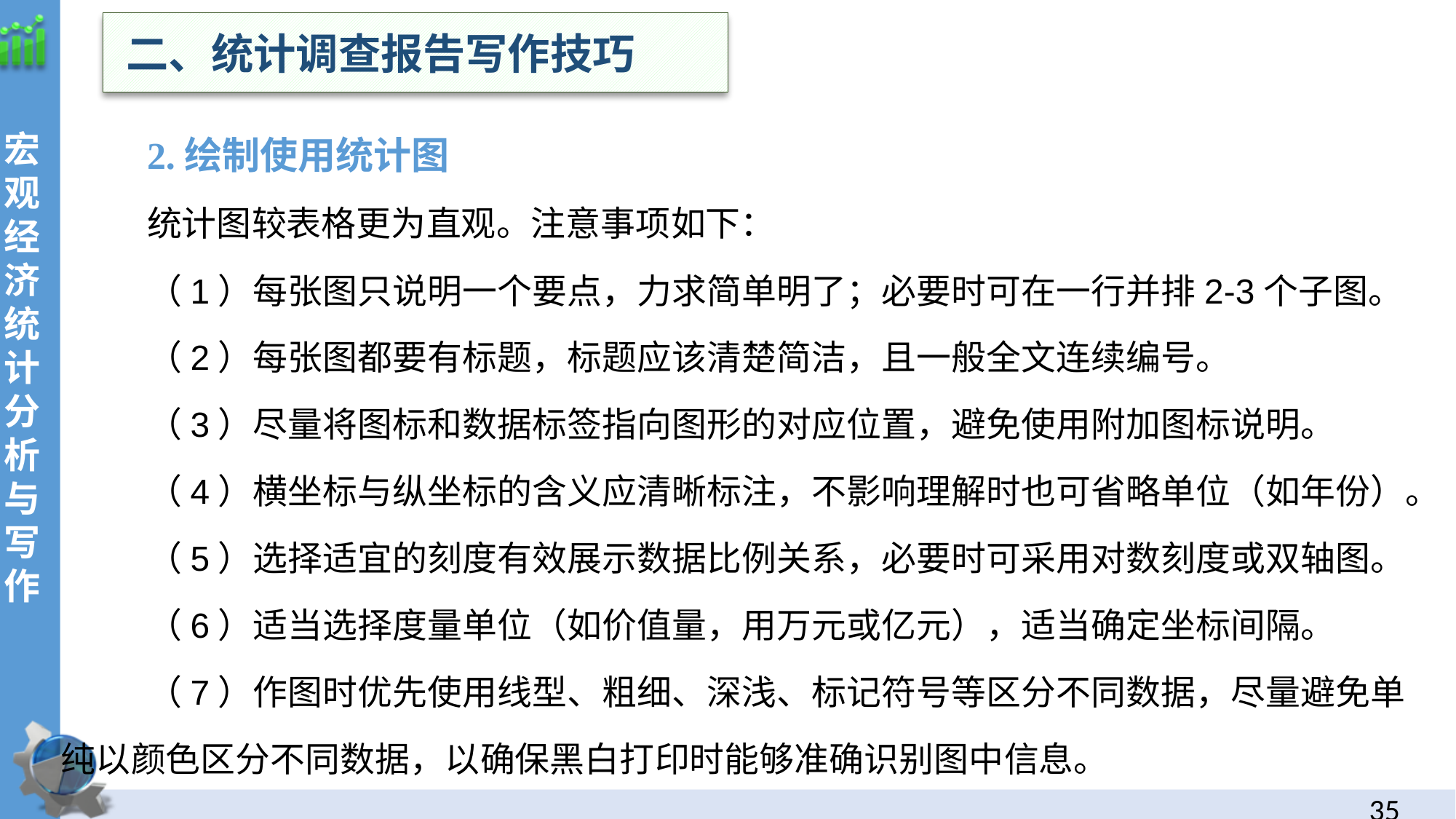

二、统计调查报告写作技巧
2.绘制使用统计图
统计图较表格更为直观。注意事项如下：
（1）每张图只说明一个要点，力求简单明了；必要时可在一行并排2-3个子图。
（2）每张图都要有标题，标题应该清楚简洁，且一般全文连续编号。
（3）尽量将图标和数据标签指向图形的对应位置，避免使用附加图标说明。
（4）横坐标与纵坐标的含义应清晰标注，不影响理解时也可省略单位（如年份）。
（5）选择适宜的刻度有效展示数据比例关系，必要时可采用对数刻度或双轴图。
（6）适当选择度量单位（如价值量，用万元或亿元），适当确定坐标间隔。
（7）作图时优先使用线型、粗细、深浅、标记符号等区分不同数据，尽量避免单纯以颜色区分不同数据，以确保黑白打印时能够准确识别图中信息。

35